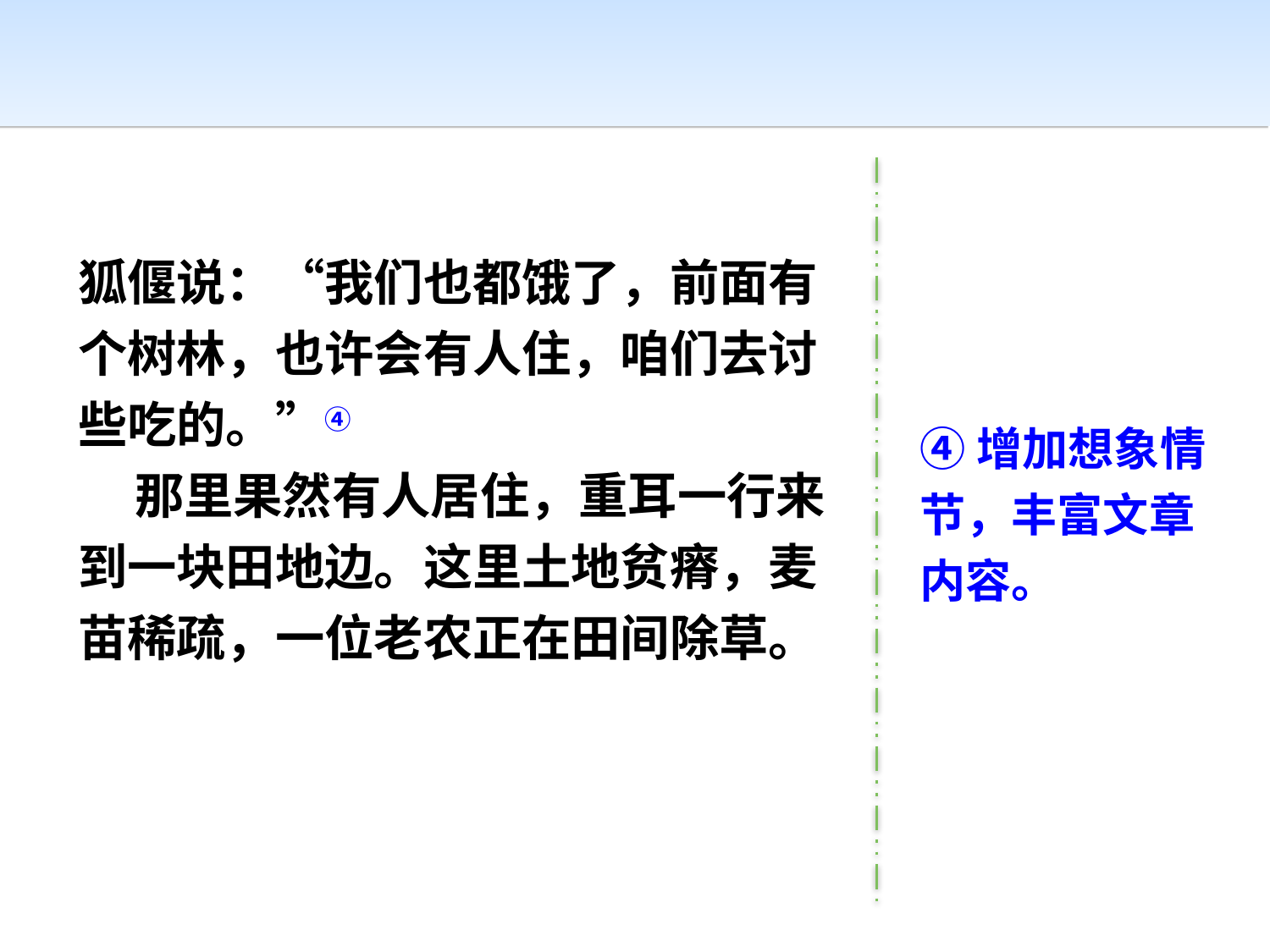

狐偃说：“我们也都饿了，前面有个树林，也许会有人住，咱们去讨些吃的。”④
    那里果然有人居住，重耳一行来到一块田地边。这里土地贫瘠，麦苗稀疏，一位老农正在田间除草。
④增加想象情节，丰富文章内容。